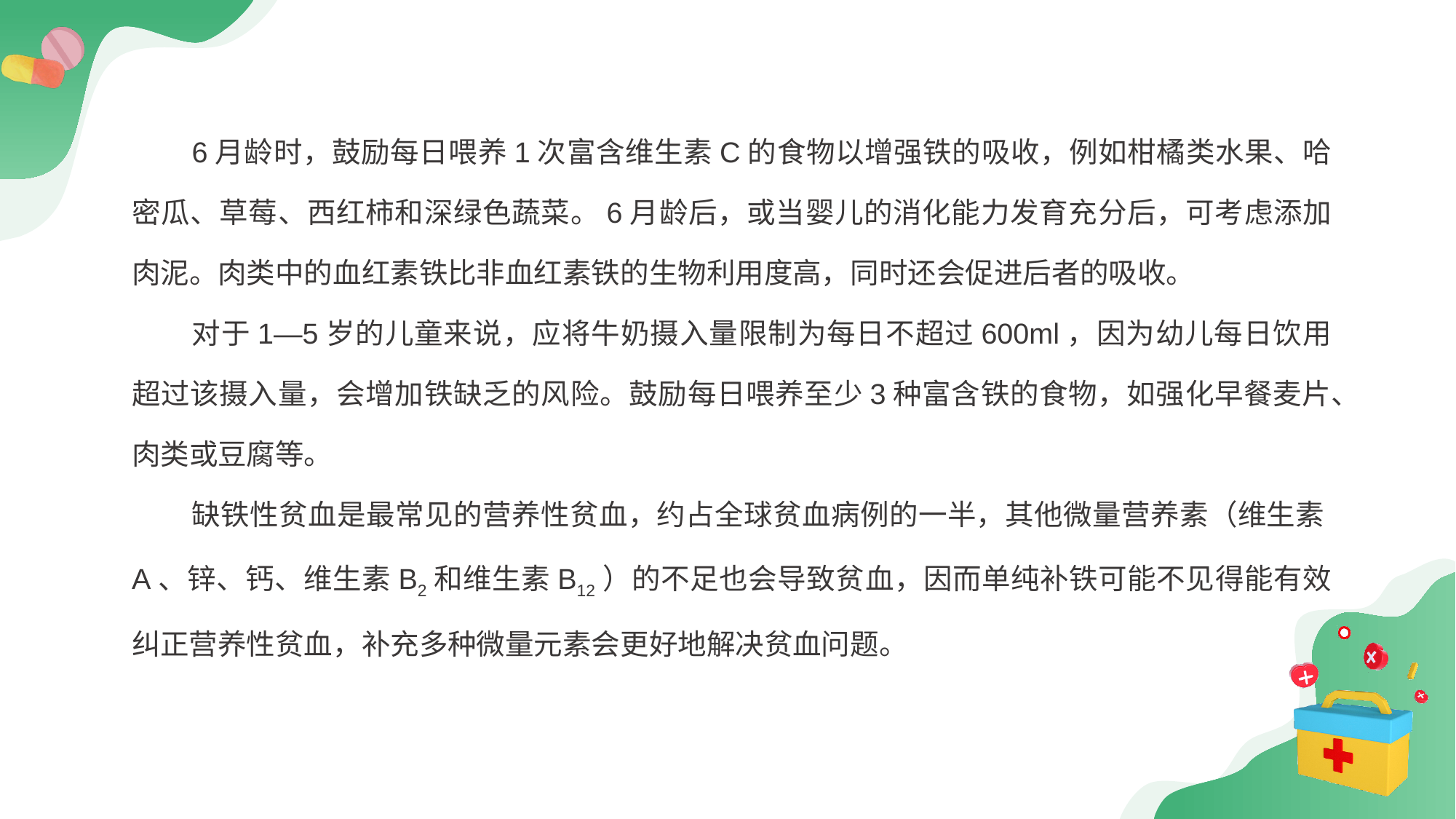

6月龄时，鼓励每日喂养1次富含维生素C的食物以增强铁的吸收，例如柑橘类水果、哈密瓜、草莓、西红柿和深绿色蔬菜。6月龄后，或当婴儿的消化能力发育充分后，可考虑添加肉泥。肉类中的血红素铁比非血红素铁的生物利用度高，同时还会促进后者的吸收。
对于1—5岁的儿童来说，应将牛奶摄入量限制为每日不超过600ml，因为幼儿每日饮用超过该摄入量，会增加铁缺乏的风险。鼓励每日喂养至少3种富含铁的食物，如强化早餐麦片、肉类或豆腐等。
缺铁性贫血是最常见的营养性贫血，约占全球贫血病例的一半，其他微量营养素（维生素A、锌、钙、维生素B2和维生素B12）的不足也会导致贫血，因而单纯补铁可能不见得能有效纠正营养性贫血，补充多种微量元素会更好地解决贫血问题。